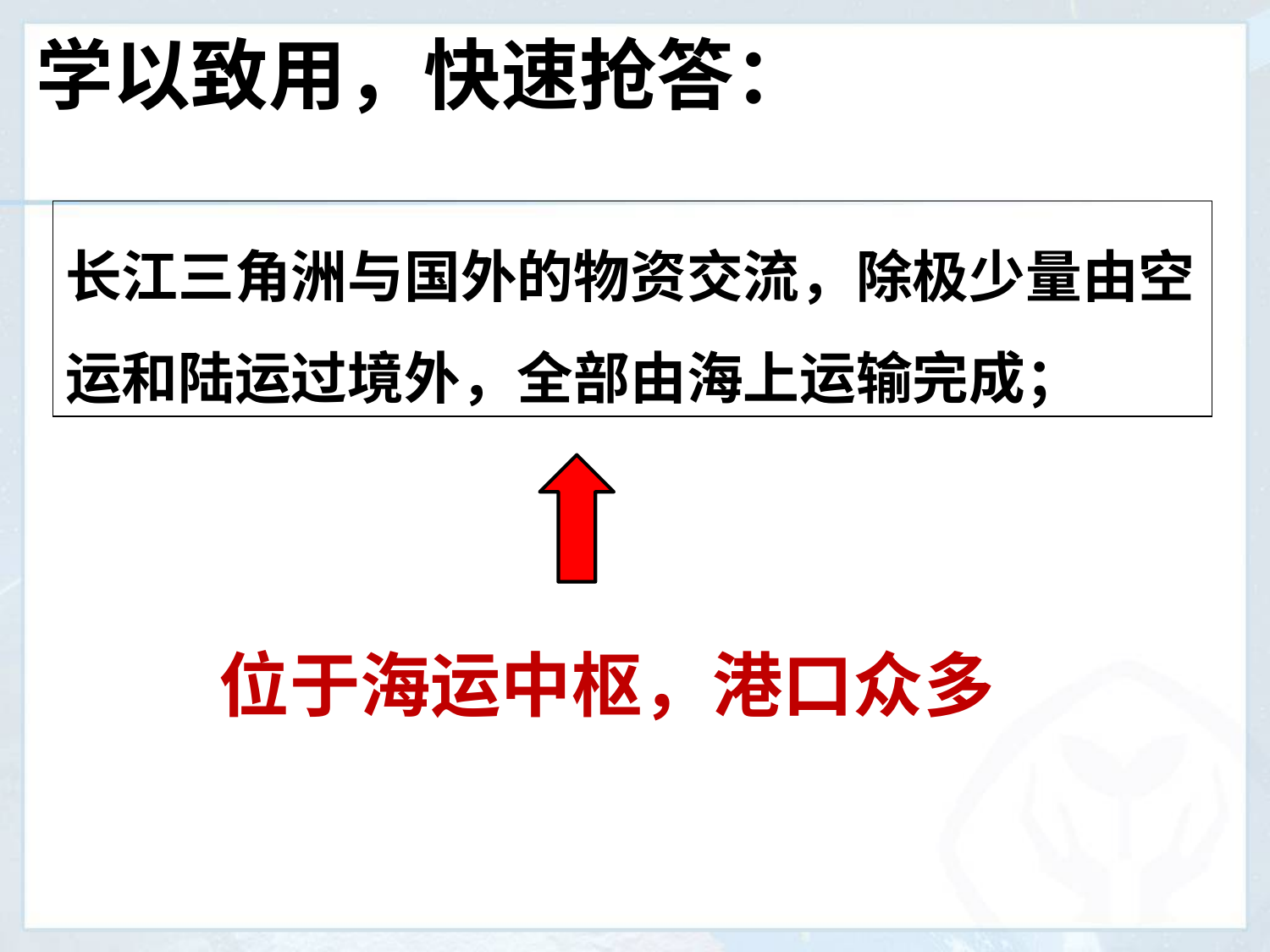

学以致用，快速抢答：
长江三角洲与国外的物资交流，除极少量由空运和陆运过境外，全部由海上运输完成；

位于海运中枢，港口众多